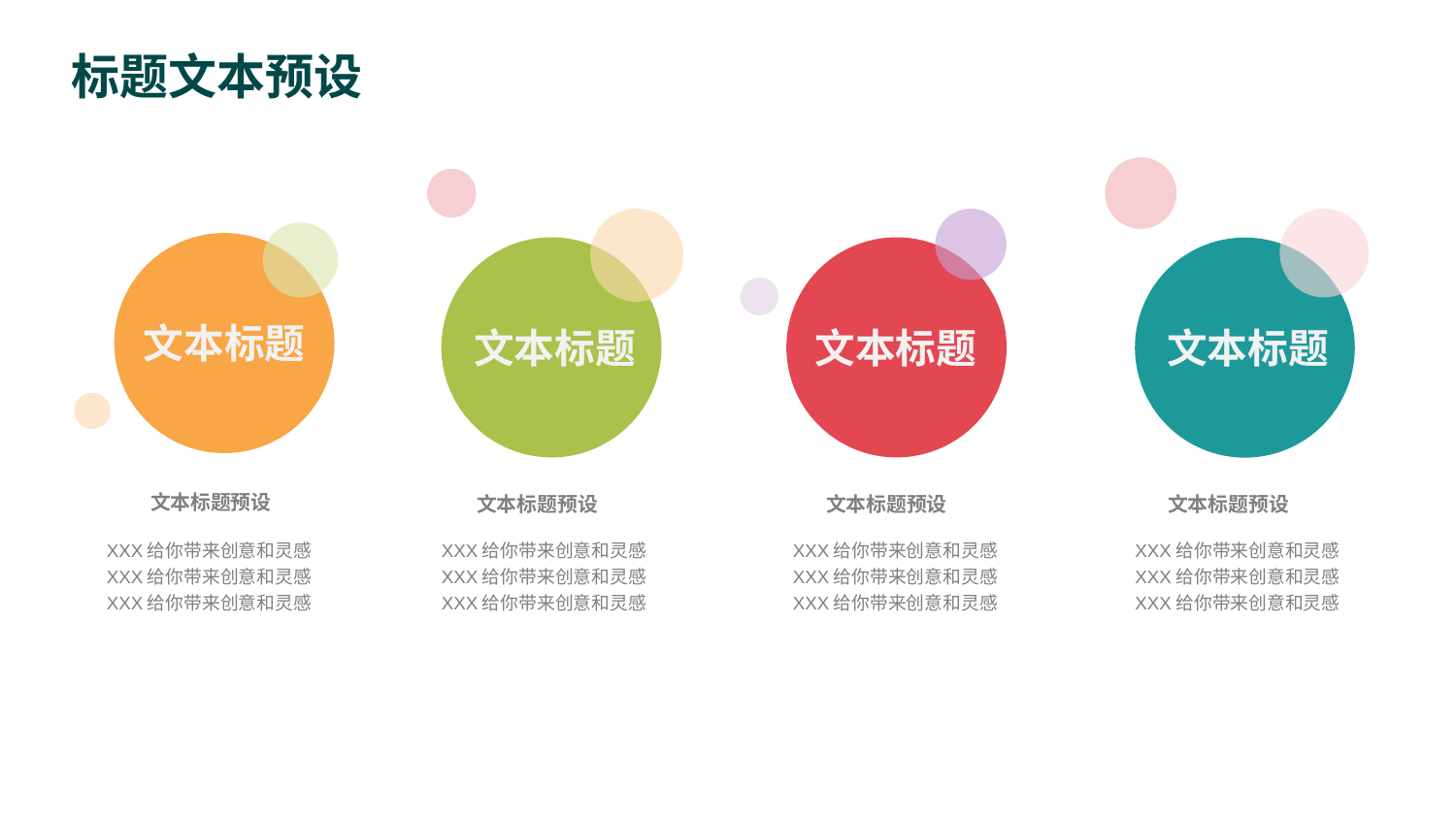

文本标题
文本标题
文本标题
文本标题

文本标题预设
文本标题预设
文本标题预设
文本标题预设
XXX给你带来创意和灵感XXX给你带来创意和灵感XXX给你带来创意和灵感
XXX给你带来创意和灵感XXX给你带来创意和灵感XXX给你带来创意和灵感
XXX给你带来创意和灵感XXX给你带来创意和灵感XXX给你带来创意和灵感
XXX给你带来创意和灵感XXX给你带来创意和灵感XXX给你带来创意和灵感